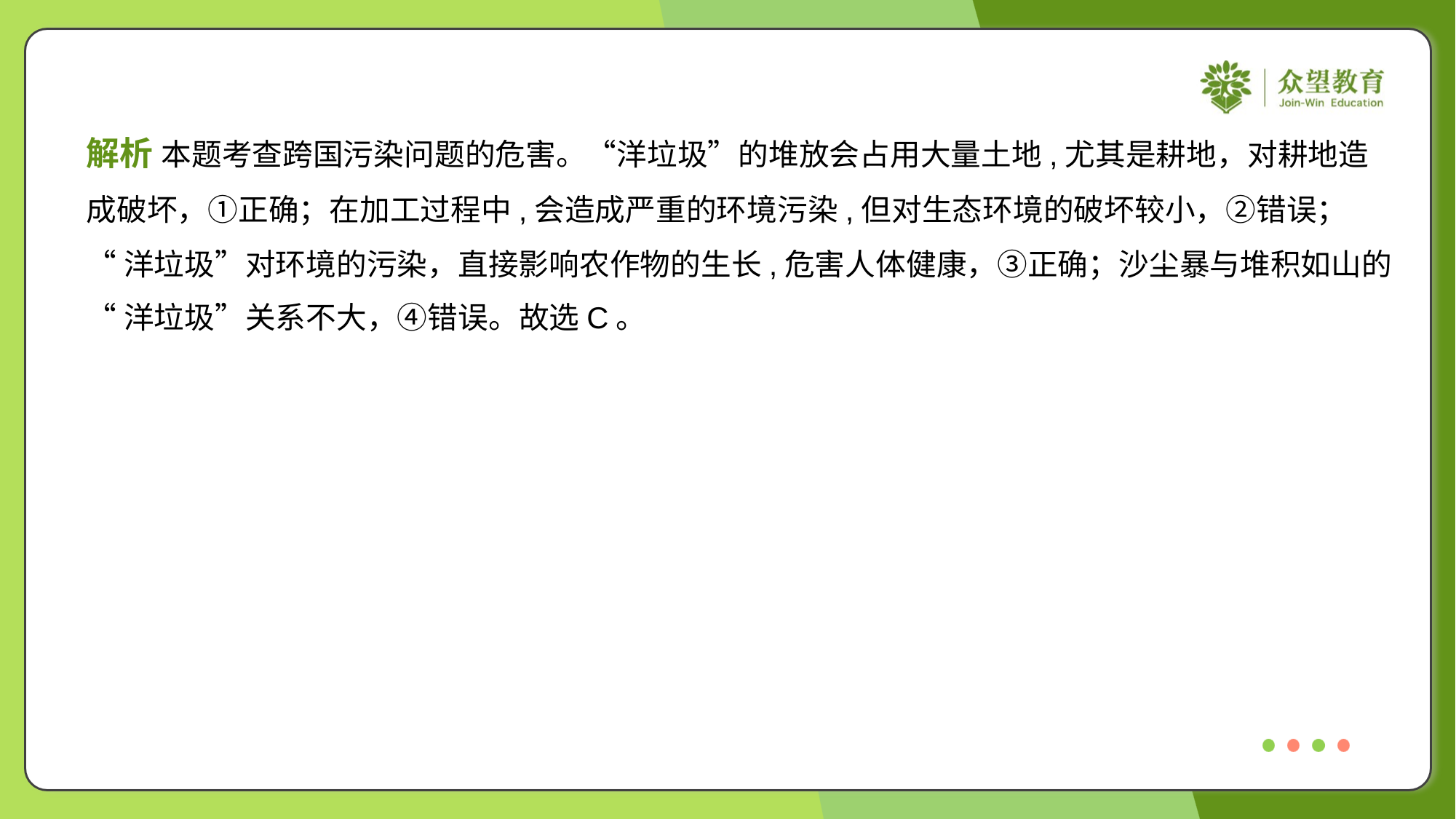

解析 本题考查跨国污染问题的危害。“洋垃圾”的堆放会占用大量土地,尤其是耕地，对耕地造
成破坏，①正确；在加工过程中,会造成严重的环境污染,但对生态环境的破坏较小，②错误；
“洋垃圾”对环境的污染，直接影响农作物的生长,危害人体健康，③正确；沙尘暴与堆积如山的
“洋垃圾”关系不大，④错误。故选C。